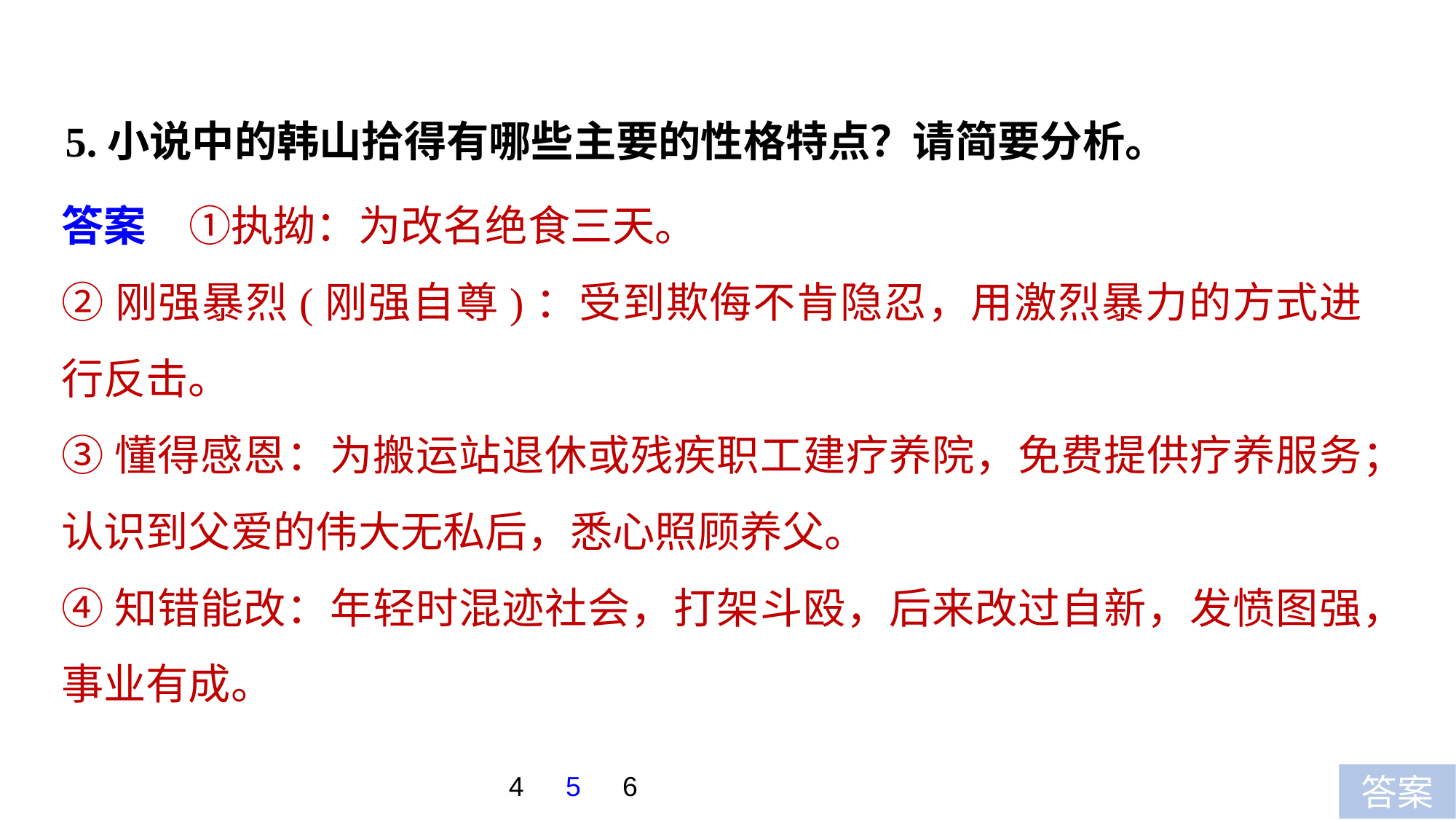

5.小说中的韩山拾得有哪些主要的性格特点？请简要分析。
答案　①执拗：为改名绝食三天。
②刚强暴烈(刚强自尊)：受到欺侮不肯隐忍，用激烈暴力的方式进行反击。
③懂得感恩：为搬运站退休或残疾职工建疗养院，免费提供疗养服务；认识到父爱的伟大无私后，悉心照顾养父。
④知错能改：年轻时混迹社会，打架斗殴，后来改过自新，发愤图强，事业有成。
4
5
6
答案